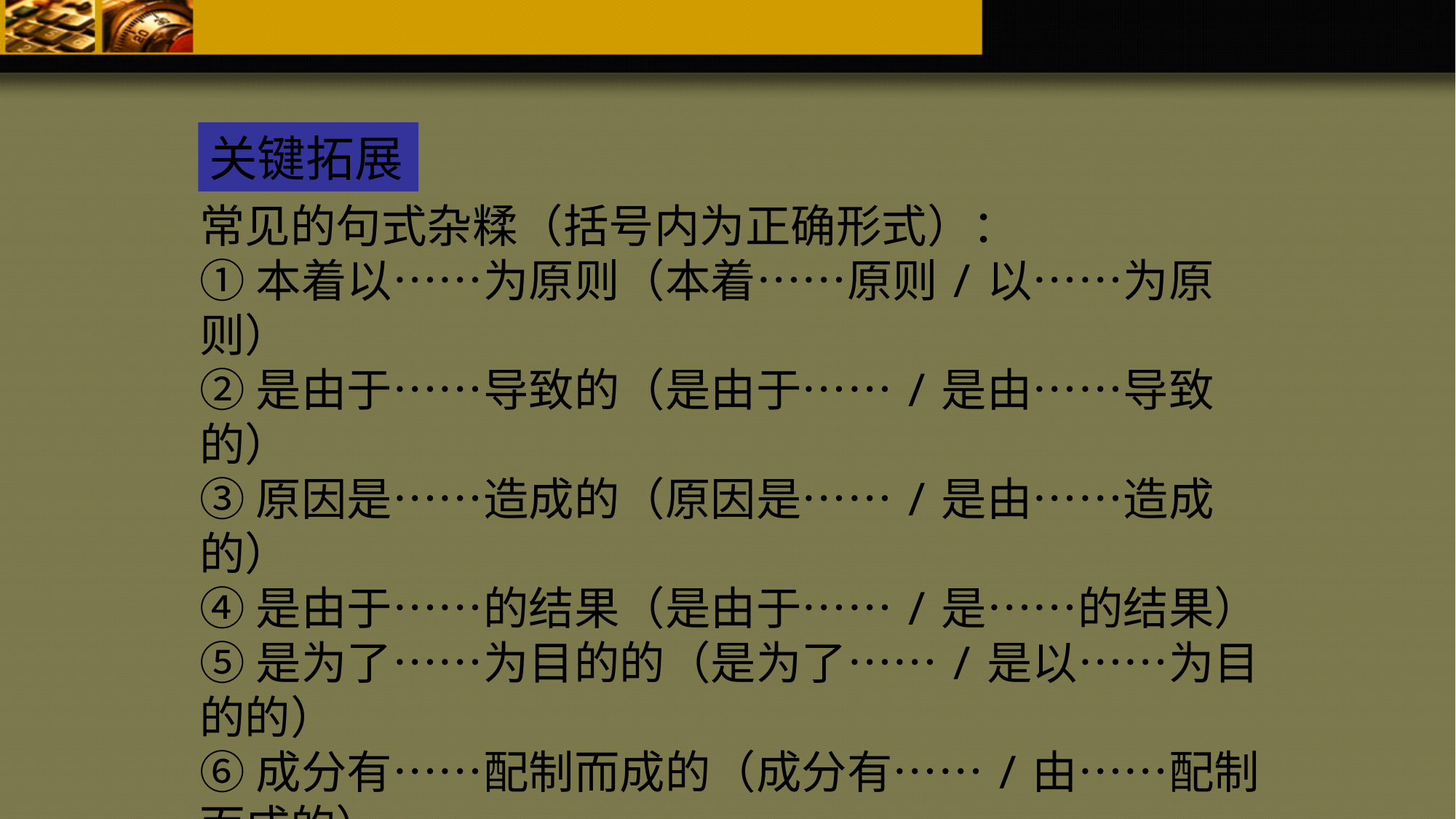

关键拓展
常见的句式杂糅（括号内为正确形式）：
①本着以……为原则（本着……原则/以……为原则）
②是由于……导致的（是由于……/是由……导致的）
③原因是……造成的（原因是……/是由……造成的）
④是由于……的结果（是由于……/是……的结果）
⑤是为了……为目的的（是为了……/是以……为目的的）
⑥成分有……配制而成的（成分有……/由……配制而成的）
⑦包括……组成（包括……/由……组成）